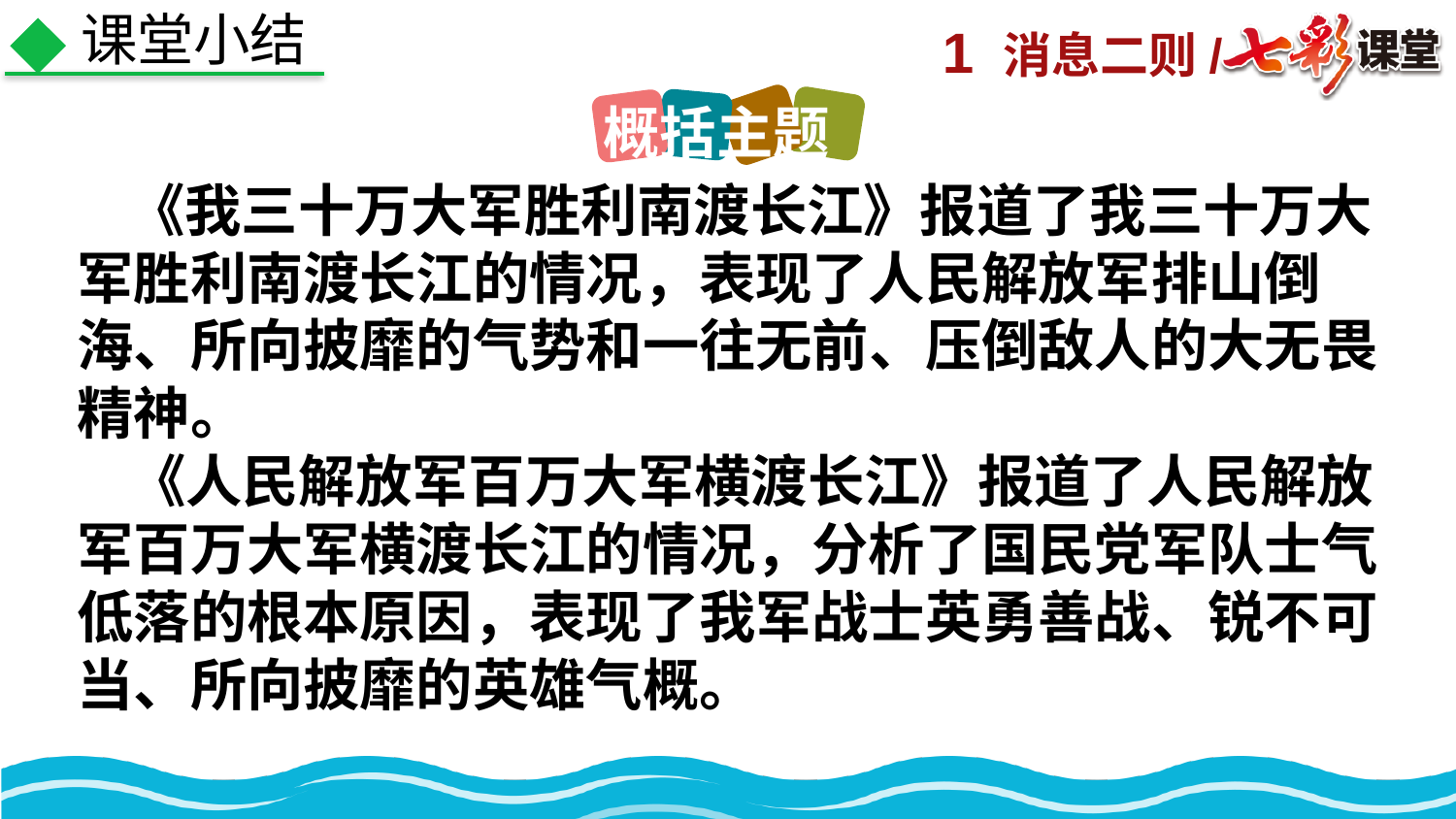

课堂小结

概括主题

   《我三十万大军胜利南渡长江》报道了我三十万大军胜利南渡长江的情况，表现了人民解放军排山倒海、所向披靡的气势和一往无前、压倒敌人的大无畏精神。
   《人民解放军百万大军横渡长江》报道了人民解放军百万大军横渡长江的情况，分析了国民党军队士气低落的根本原因，表现了我军战士英勇善战、锐不可当、所向披靡的英雄气概。